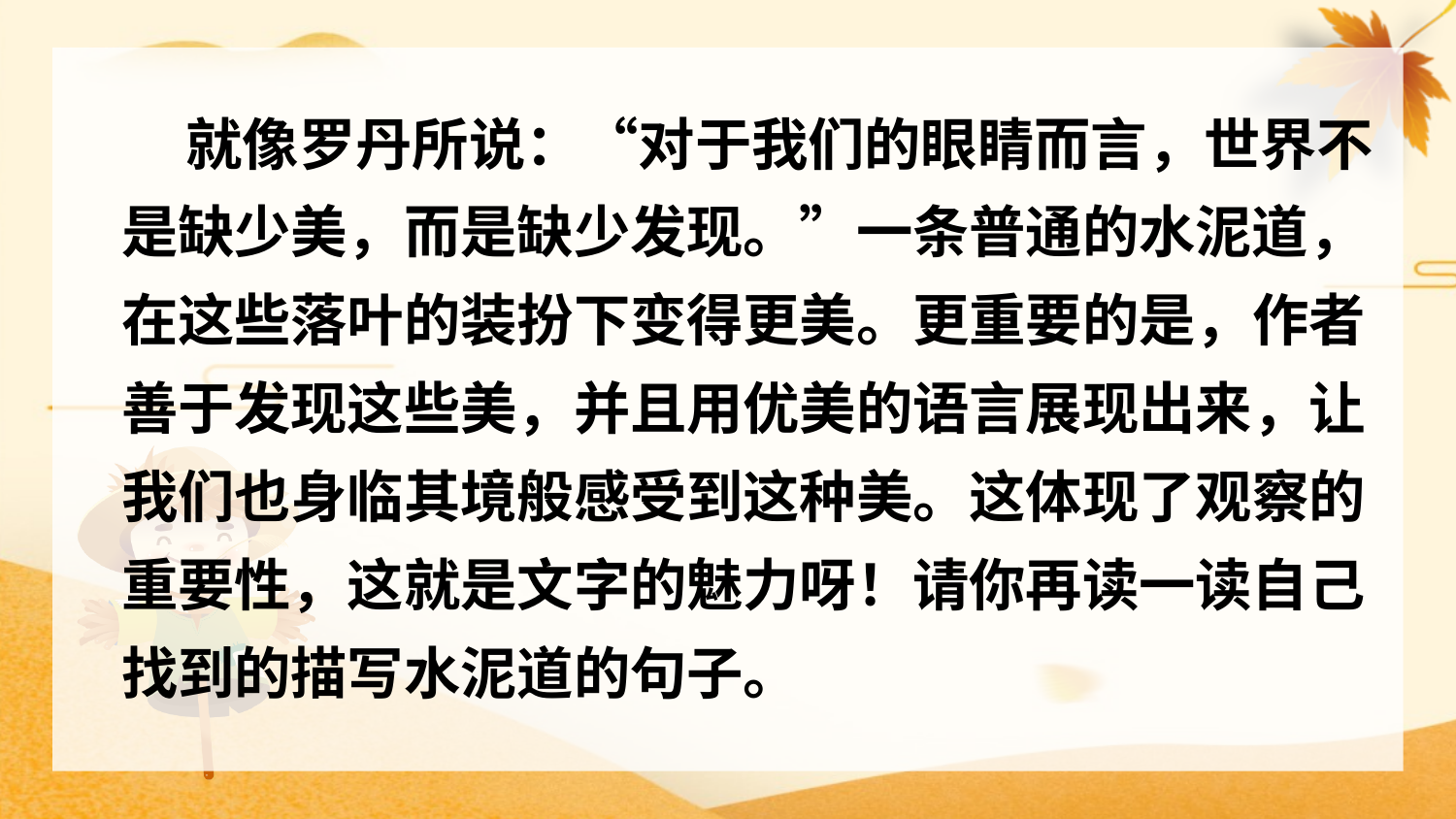

就像罗丹所说：“对于我们的眼睛而言，世界不是缺少美，而是缺少发现。”一条普通的水泥道，在这些落叶的装扮下变得更美。更重要的是，作者善于发现这些美，并且用优美的语言展现出来，让我们也身临其境般感受到这种美。这体现了观察的重要性，这就是文字的魅力呀！请你再读一读自己找到的描写水泥道的句子。